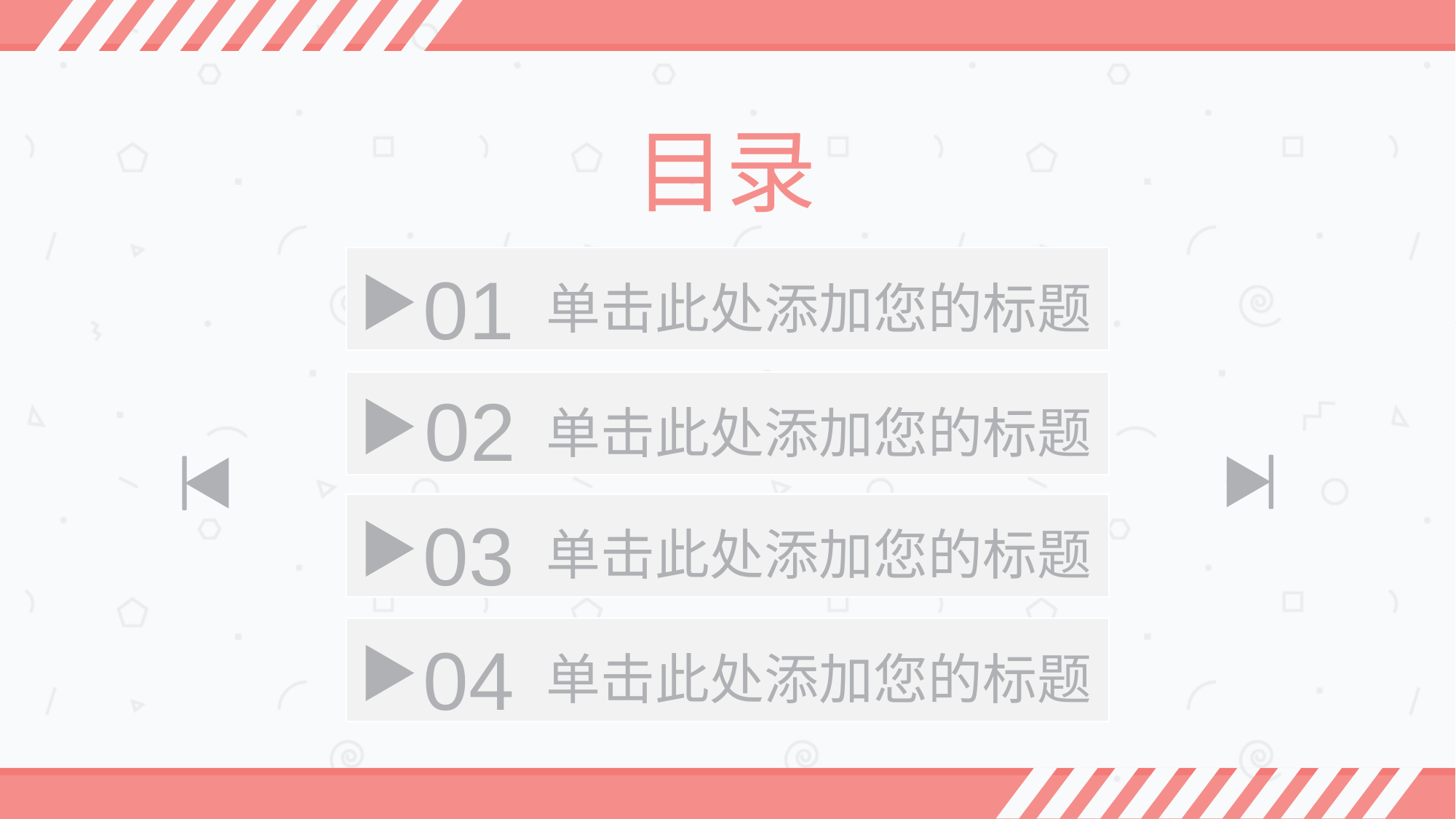

目录

01
单击此处添加您的标题

单击此处添加您的标题

02

03
单击此处添加您的标题

04
单击此处添加您的标题